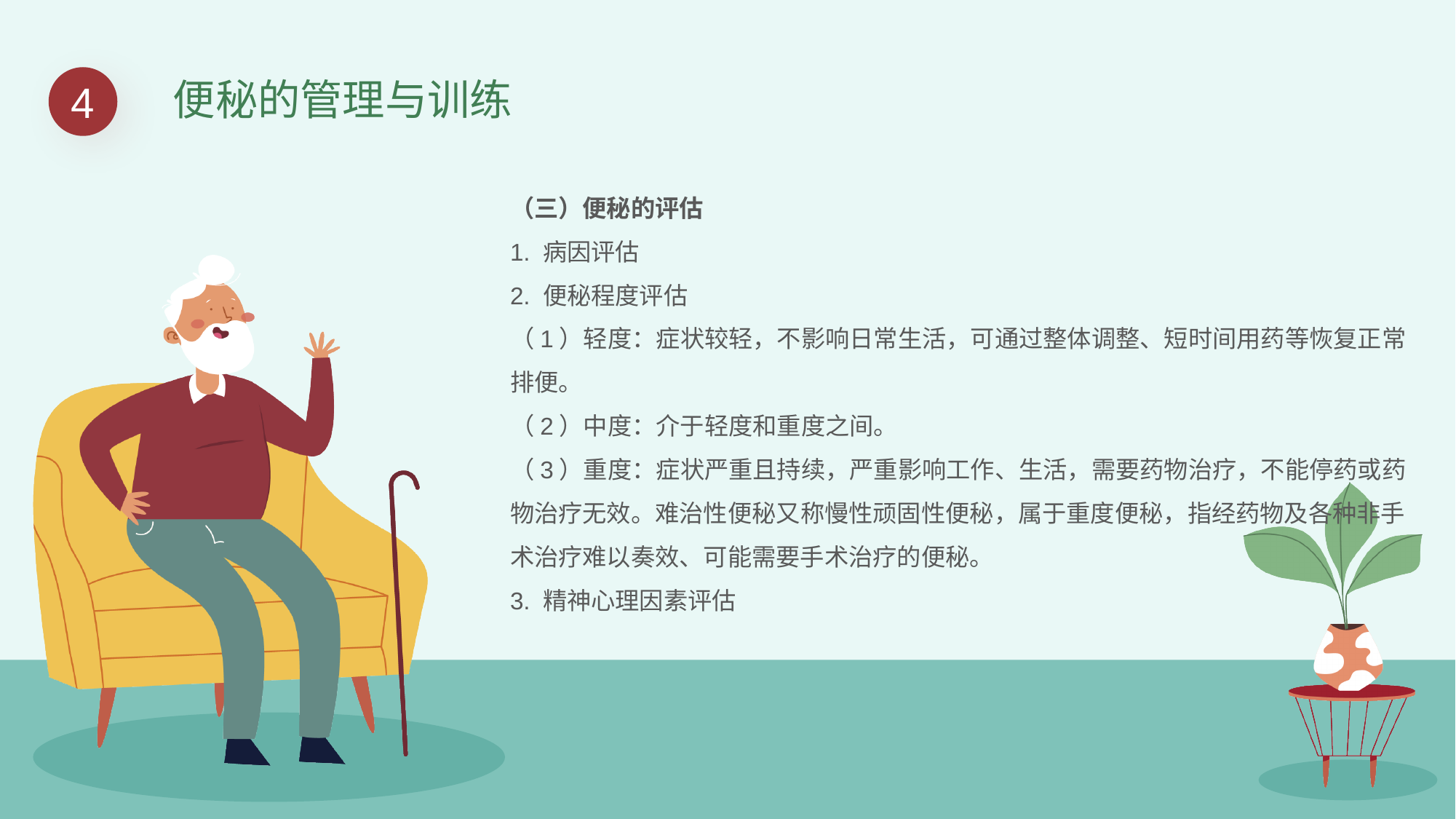

4
便秘的管理与训练
（三）便秘的评估
1. 病因评估
2. 便秘程度评估
（1）轻度：症状较轻，不影响日常生活，可通过整体调整、短时间用药等恢复正常排便。
（2）中度：介于轻度和重度之间。
（3）重度：症状严重且持续，严重影响工作、生活，需要药物治疗，不能停药或药物治疗无效。难治性便秘又称慢性顽固性便秘，属于重度便秘，指经药物及各种非手术治疗难以奏效、可能需要手术治疗的便秘。
3. 精神心理因素评估